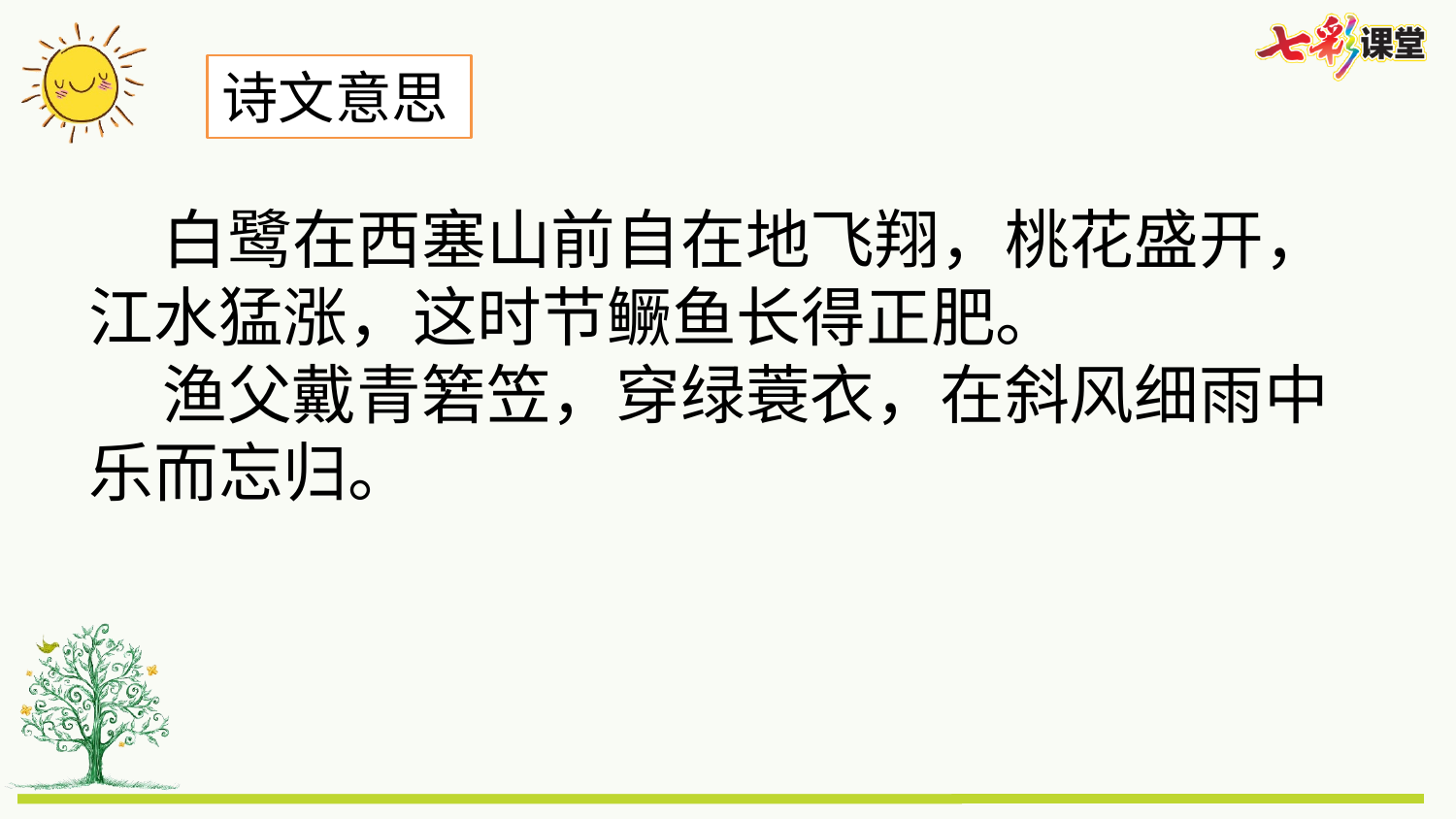

诗文意思
    白鹭在西塞山前自在地飞翔，桃花盛开，江水猛涨，这时节鳜鱼长得正肥。
    渔父戴青箬笠，穿绿蓑衣，在斜风细雨中乐而忘归。